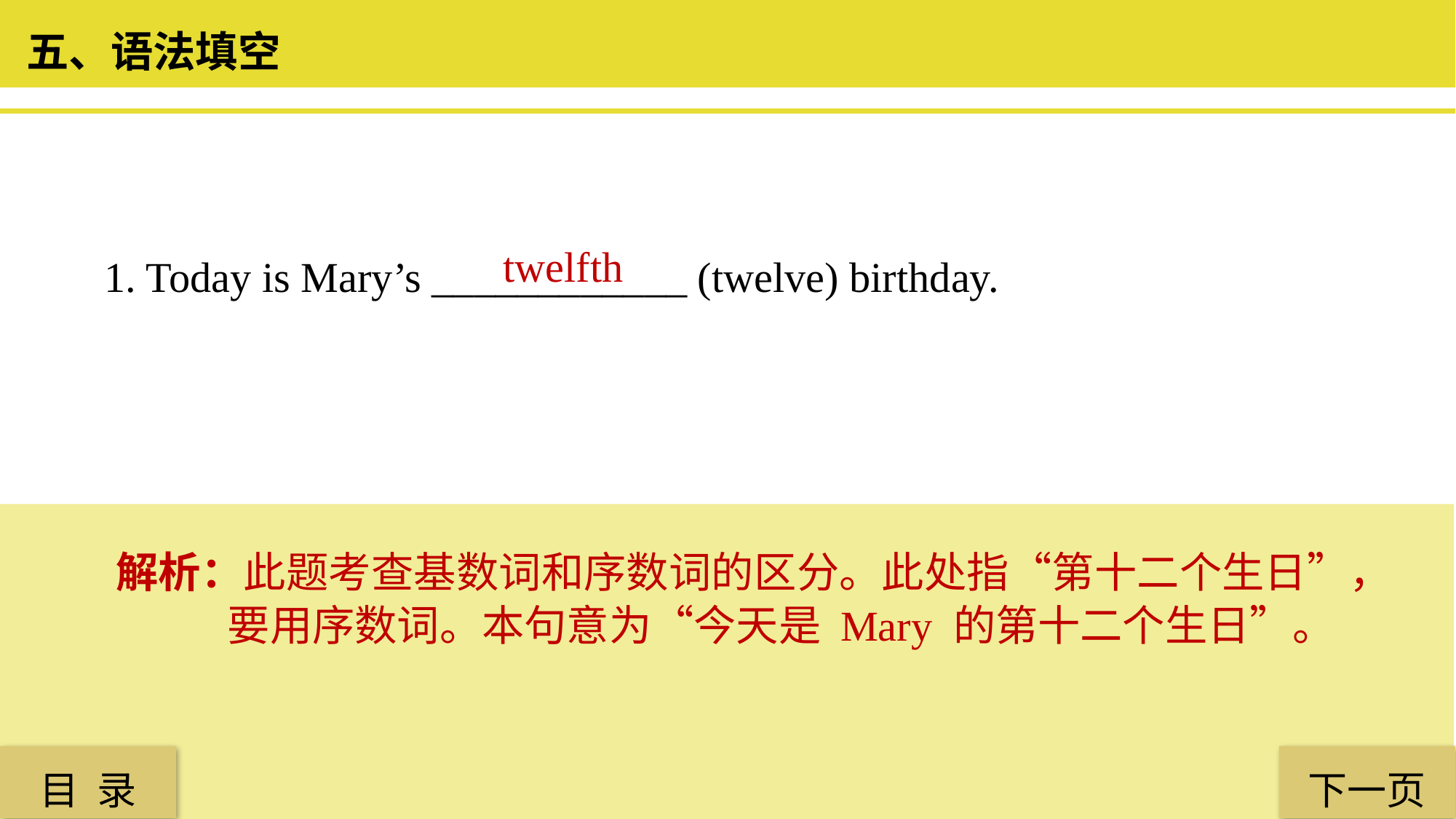

五、语法填空
 twelfth
1. Today is Mary’s ____________ (twelve) birthday.
解析：此题考查基数词和序数词的区分。此处指“第十二个生日”，要用序数词。本句意为“今天是 Mary 的第十二个生日”。